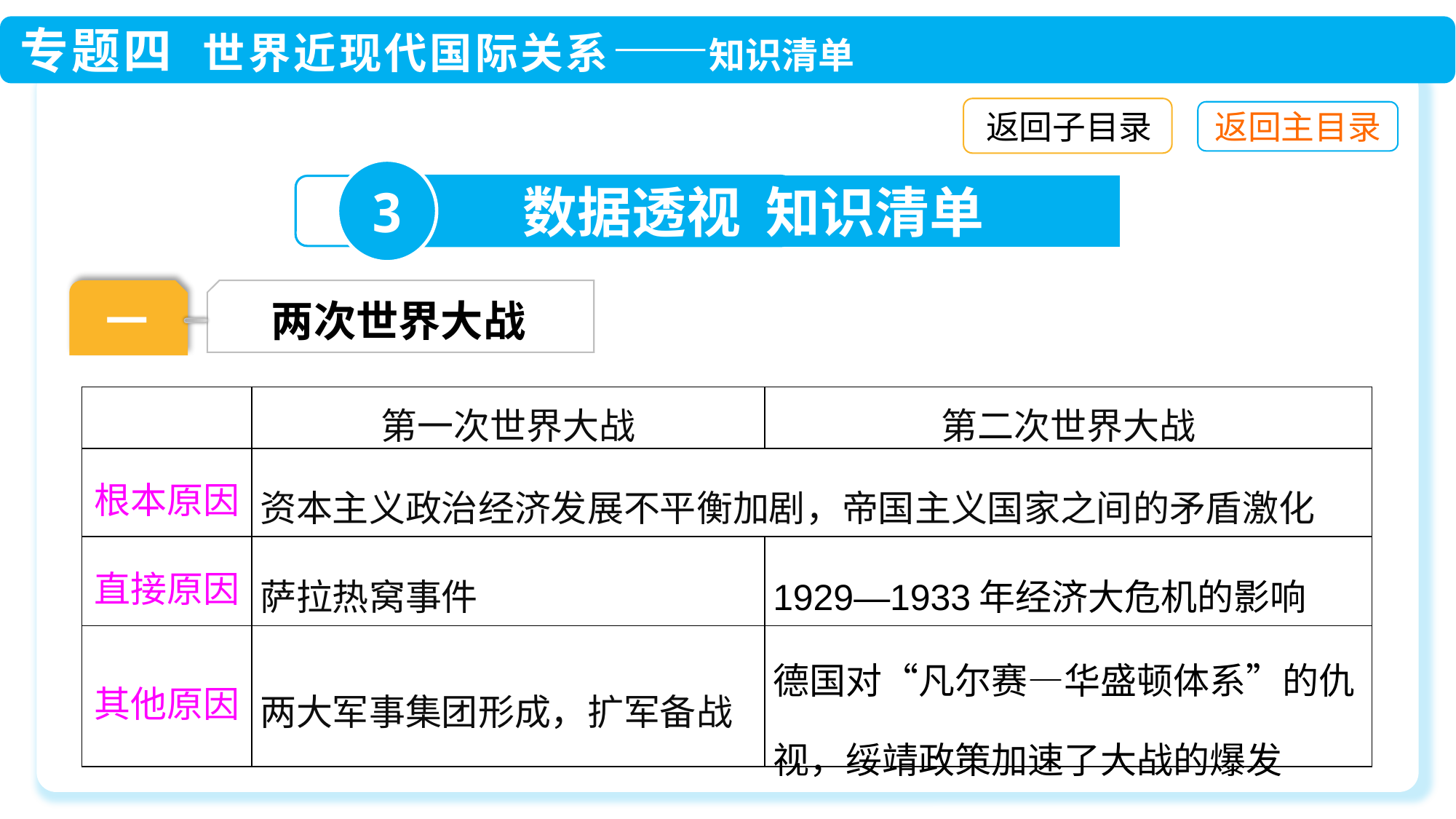

返回子目录
3

数据透视  知识清单
一
两次世界大战

|  | 第一次世界大战 | 第二次世界大战 |
| --- | --- | --- |
| 根本原因 | 资本主义政治经济发展不平衡加剧，帝国主义国家之间的矛盾激化 |  |
| 直接原因 | 萨拉热窝事件 | 1929—1933年经济大危机的影响 |
| 其他原因 | 两大军事集团形成，扩军备战 | 德国对“凡尔赛—华盛顿体系”的仇视，绥靖政策加速了大战的爆发 |